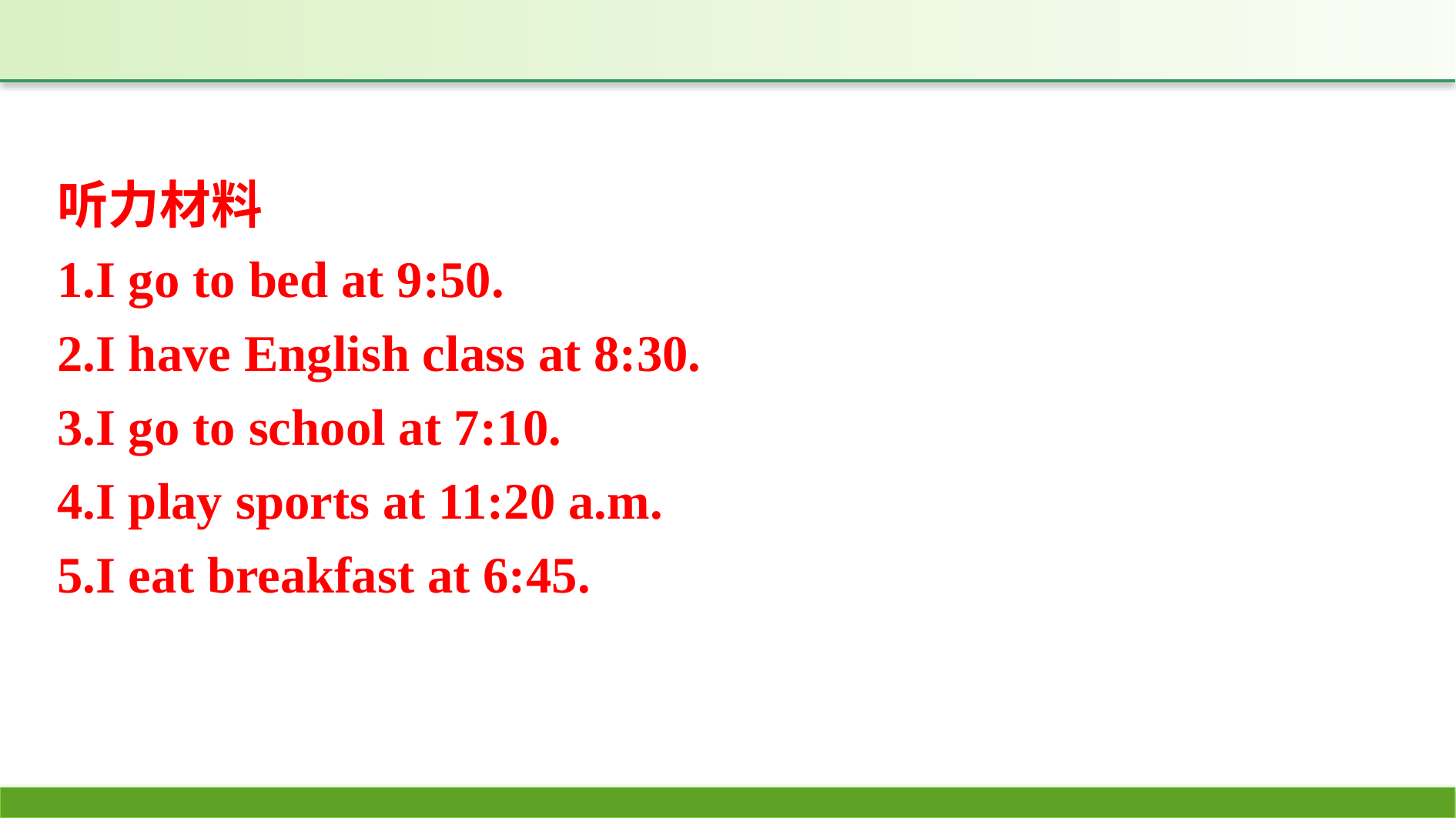

听力材料
1.I go to bed at 9:50.
2.I have English class at 8:30.
3.I go to school at 7:10.
4.I play sports at 11:20 a.m.
5.I eat breakfast at 6:45.